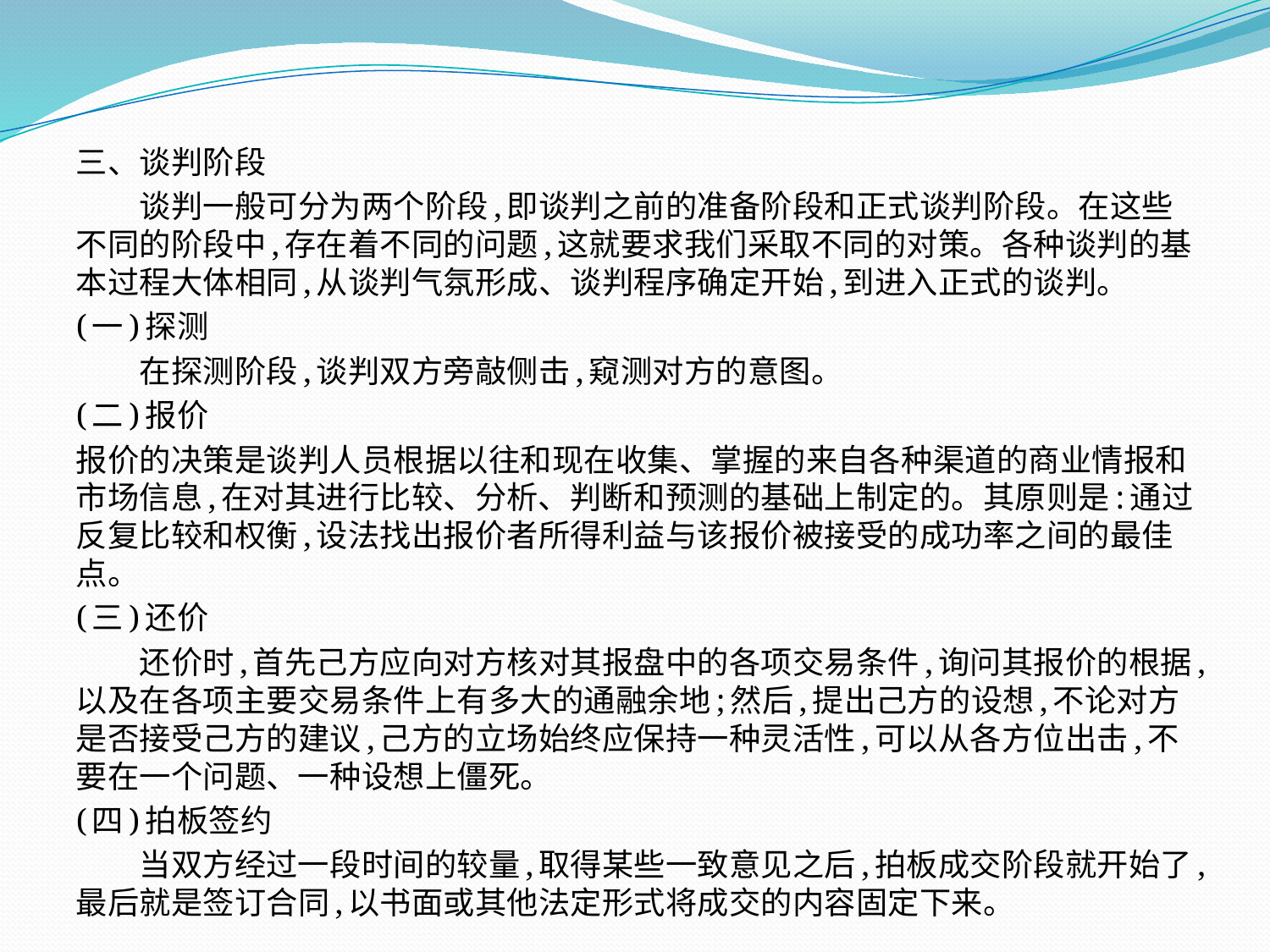

三、谈判阶段
　　谈判一般可分为两个阶段,即谈判之前的准备阶段和正式谈判阶段。在这些不同的阶段中,存在着不同的问题,这就要求我们采取不同的对策。各种谈判的基本过程大体相同,从谈判气氛形成、谈判程序确定开始,到进入正式的谈判。
(一)探测
　　在探测阶段,谈判双方旁敲侧击,窥测对方的意图。
(二)报价
报价的决策是谈判人员根据以往和现在收集、掌握的来自各种渠道的商业情报和市场信息,在对其进行比较、分析、判断和预测的基础上制定的。其原则是:通过反复比较和权衡,设法找出报价者所得利益与该报价被接受的成功率之间的最佳点。
(三)还价
　　还价时,首先己方应向对方核对其报盘中的各项交易条件,询问其报价的根据,以及在各项主要交易条件上有多大的通融余地;然后,提出己方的设想,不论对方是否接受己方的建议,己方的立场始终应保持一种灵活性,可以从各方位出击,不要在一个问题、一种设想上僵死。
(四)拍板签约
　　当双方经过一段时间的较量,取得某些一致意见之后,拍板成交阶段就开始了,最后就是签订合同,以书面或其他法定形式将成交的内容固定下来。